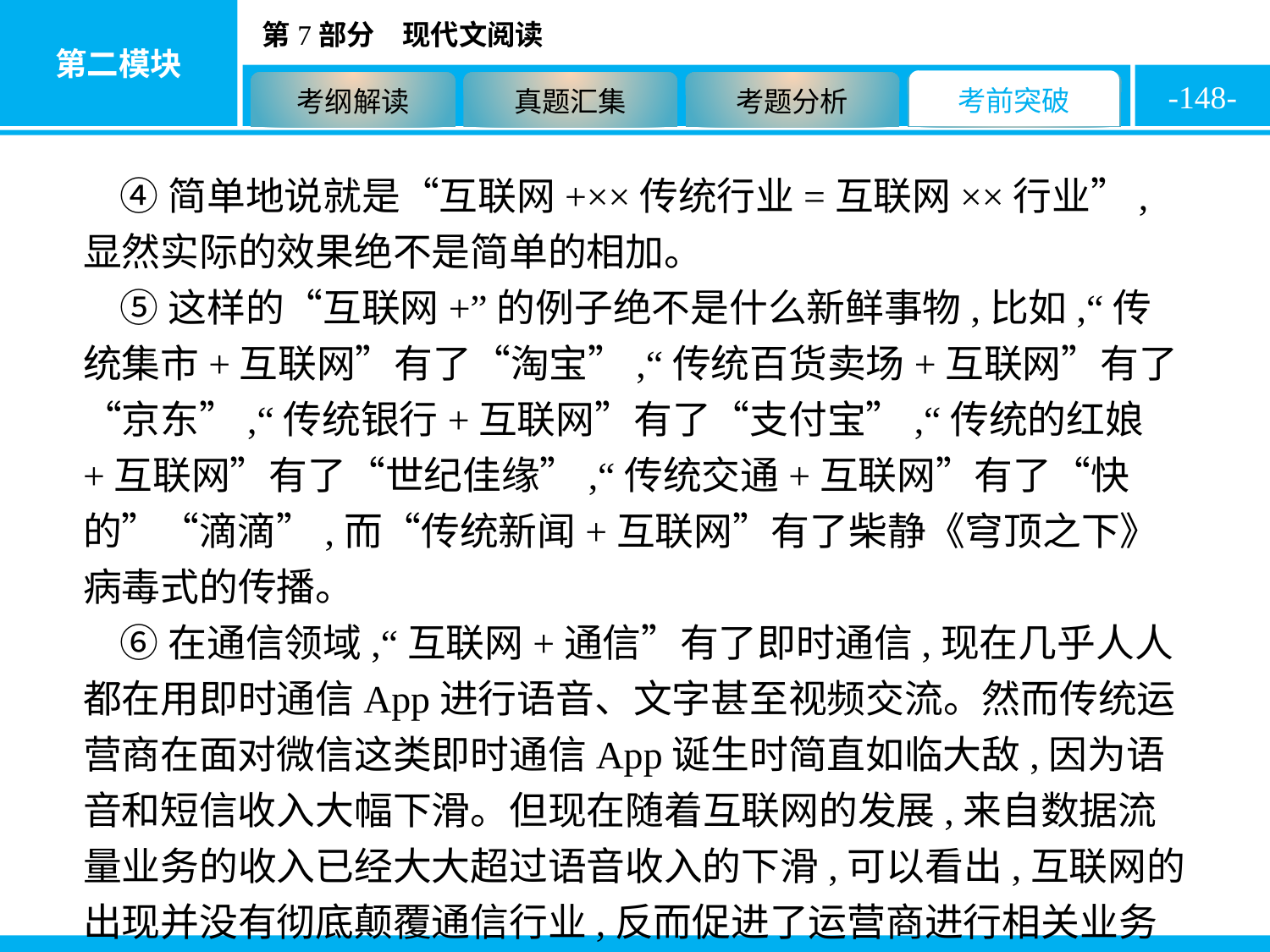

-148-
④简单地说就是“互联网+××传统行业=互联网××行业”,显然实际的效果绝不是简单的相加。
⑤这样的“互联网+”的例子绝不是什么新鲜事物,比如,“传统集市+互联网”有了“淘宝”,“传统百货卖场+互联网”有了“京东”,“传统银行+互联网”有了“支付宝”,“传统的红娘+互联网”有了“世纪佳缘”,“传统交通+互联网”有了“快的”“滴滴”,而“传统新闻+互联网”有了柴静《穹顶之下》病毒式的传播。
⑥在通信领域,“互联网+通信”有了即时通信,现在几乎人人都在用即时通信App进行语音、文字甚至视频交流。然而传统运营商在面对微信这类即时通信App诞生时简直如临大敌,因为语音和短信收入大幅下滑。但现在随着互联网的发展,来自数据流量业务的收入已经大大超过语音收入的下滑,可以看出,互联网的出现并没有彻底颠覆通信行业,反而促进了运营商进行相关业务的变革升级。